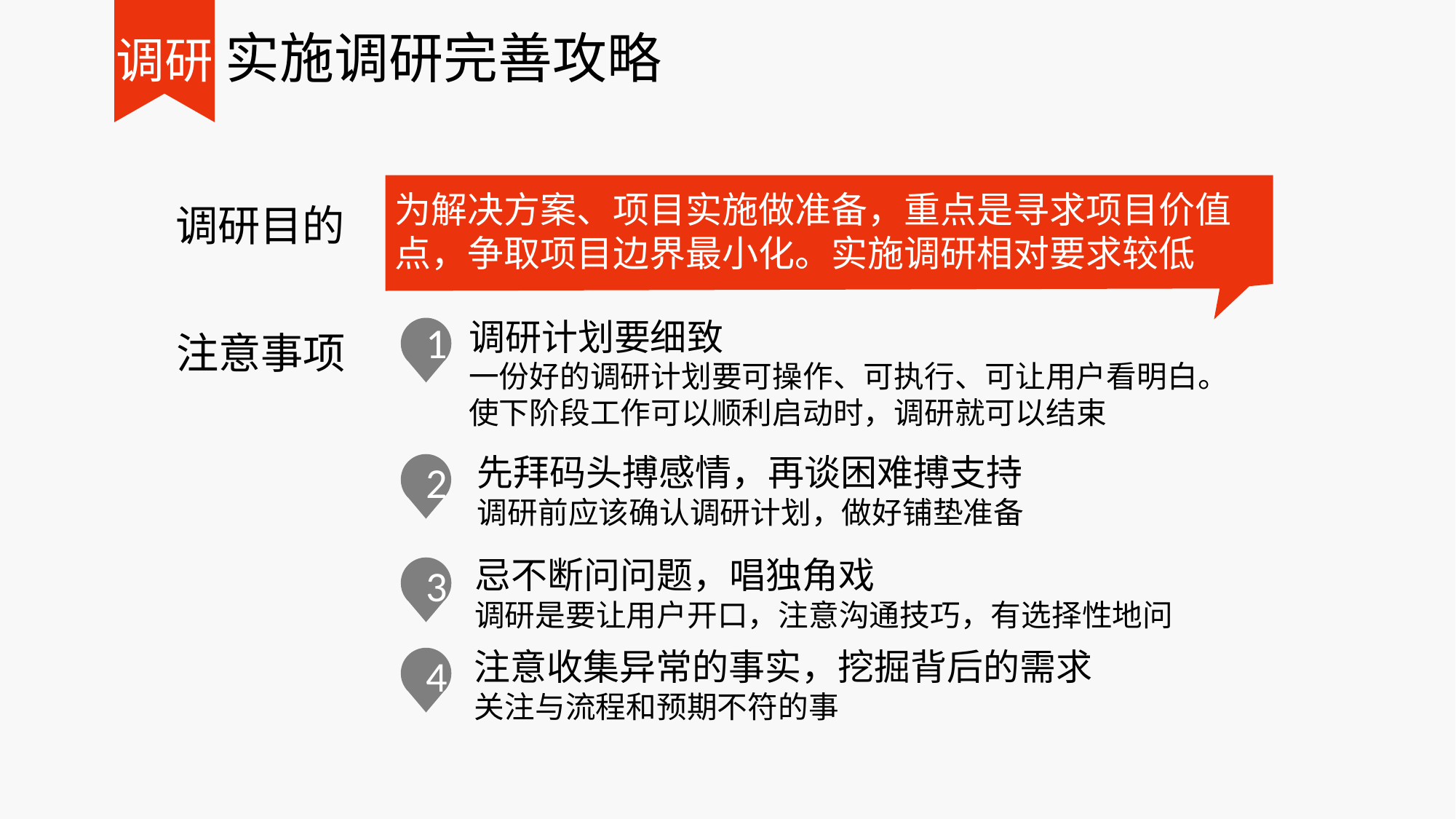

# 实施调研完善攻略

调研

为解决方案、项目实施做准备，重点是寻求项目价值点，争取项目边界最小化。实施调研相对要求较低
调研目的
调研计划要细致
一份好的调研计划要可操作、可执行、可让用户看明白。
使下阶段工作可以顺利启动时，调研就可以结束

1
注意事项
先拜码头搏感情，再谈困难搏支持
调研前应该确认调研计划，做好铺垫准备

2
忌不断问问题，唱独角戏
调研是要让用户开口，注意沟通技巧，有选择性地问

3
注意收集异常的事实，挖掘背后的需求
关注与流程和预期不符的事

4